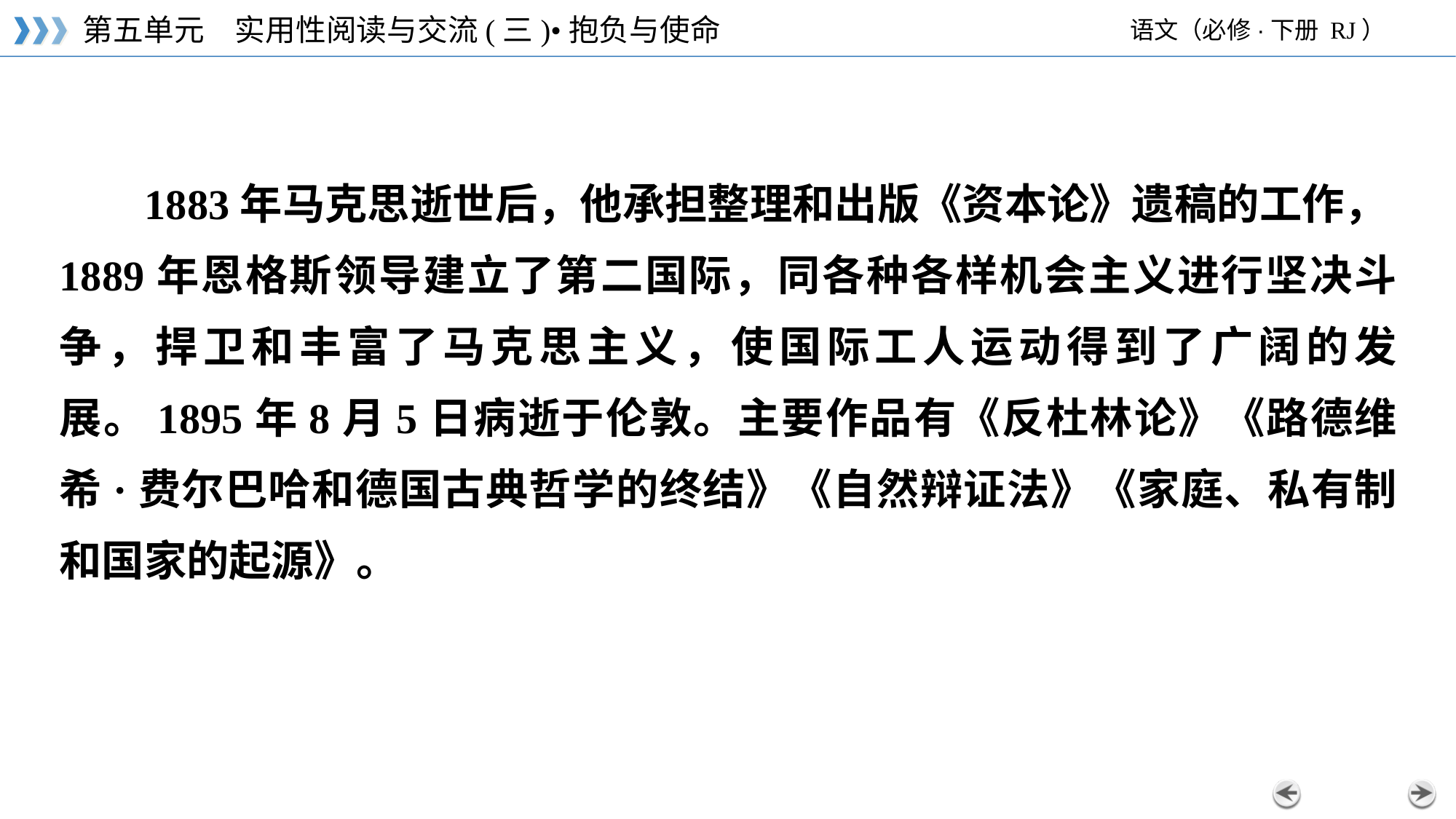

1883年马克思逝世后，他承担整理和出版《资本论》遗稿的工作，1889年恩格斯领导建立了第二国际，同各种各样机会主义进行坚决斗争，捍卫和丰富了马克思主义，使国际工人运动得到了广阔的发展。1895年8月5日病逝于伦敦。主要作品有《反杜林论》《路德维希·费尔巴哈和德国古典哲学的终结》《自然辩证法》《家庭、私有制和国家的起源》。